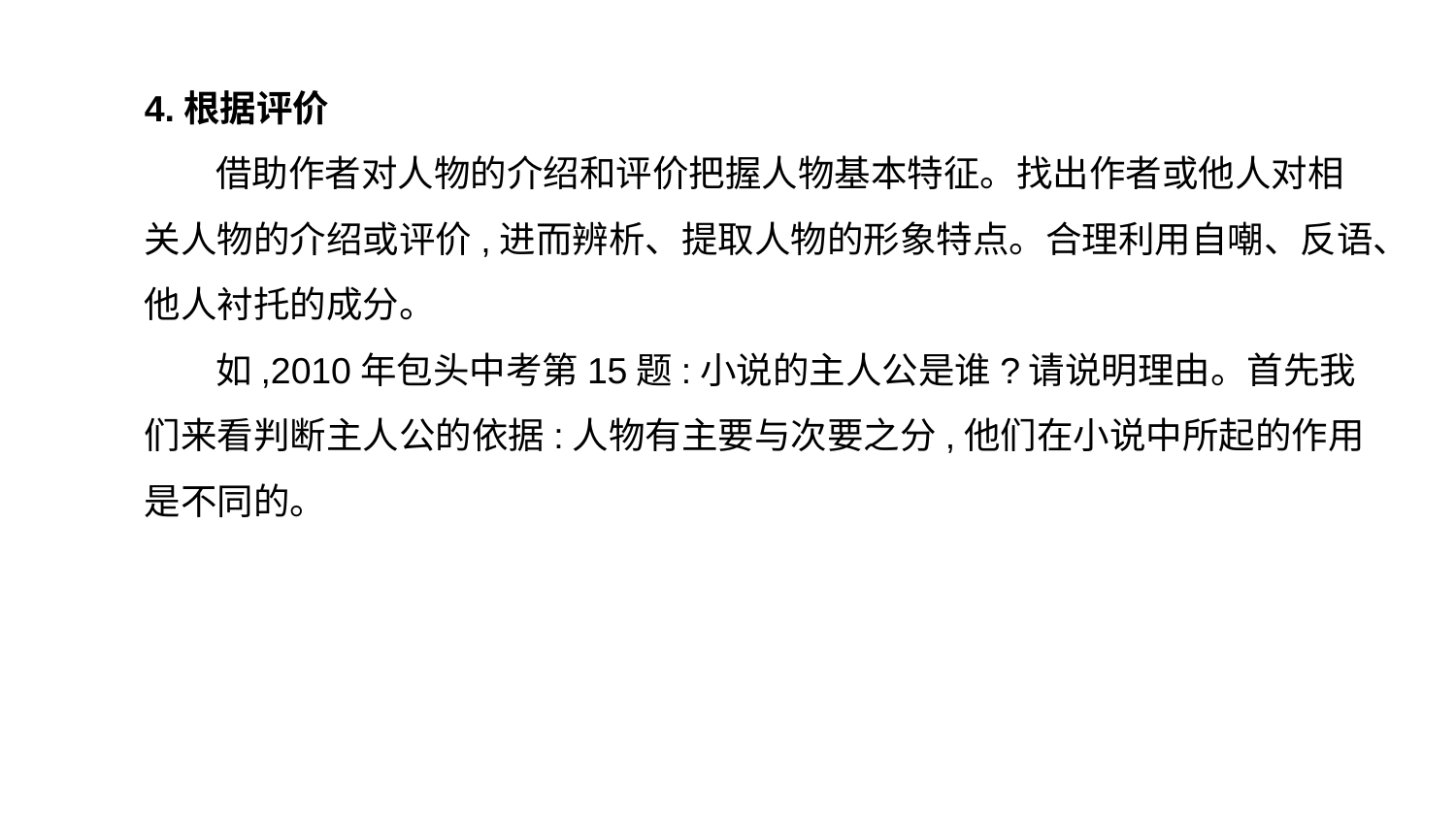

4.根据评价
借助作者对人物的介绍和评价把握人物基本特征。找出作者或他人对相关人物的介绍或评价,进而辨析、提取人物的形象特点。合理利用自嘲、反语、他人衬托的成分。
如,2010年包头中考第15题:小说的主人公是谁?请说明理由。首先我们来看判断主人公的依据:人物有主要与次要之分,他们在小说中所起的作用是不同的。